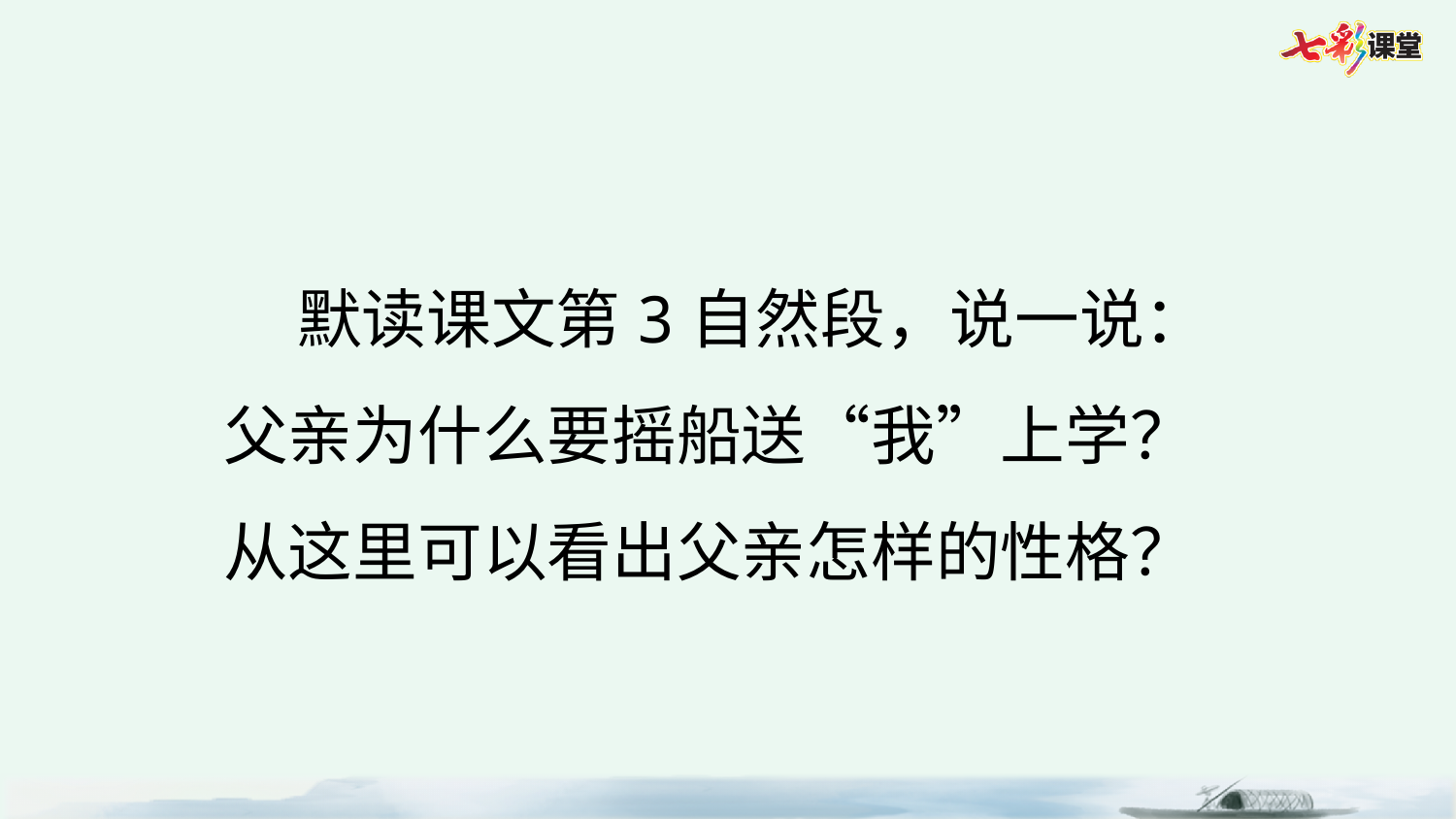

默读课文第3自然段，说一说：父亲为什么要摇船送“我”上学？从这里可以看出父亲怎样的性格？